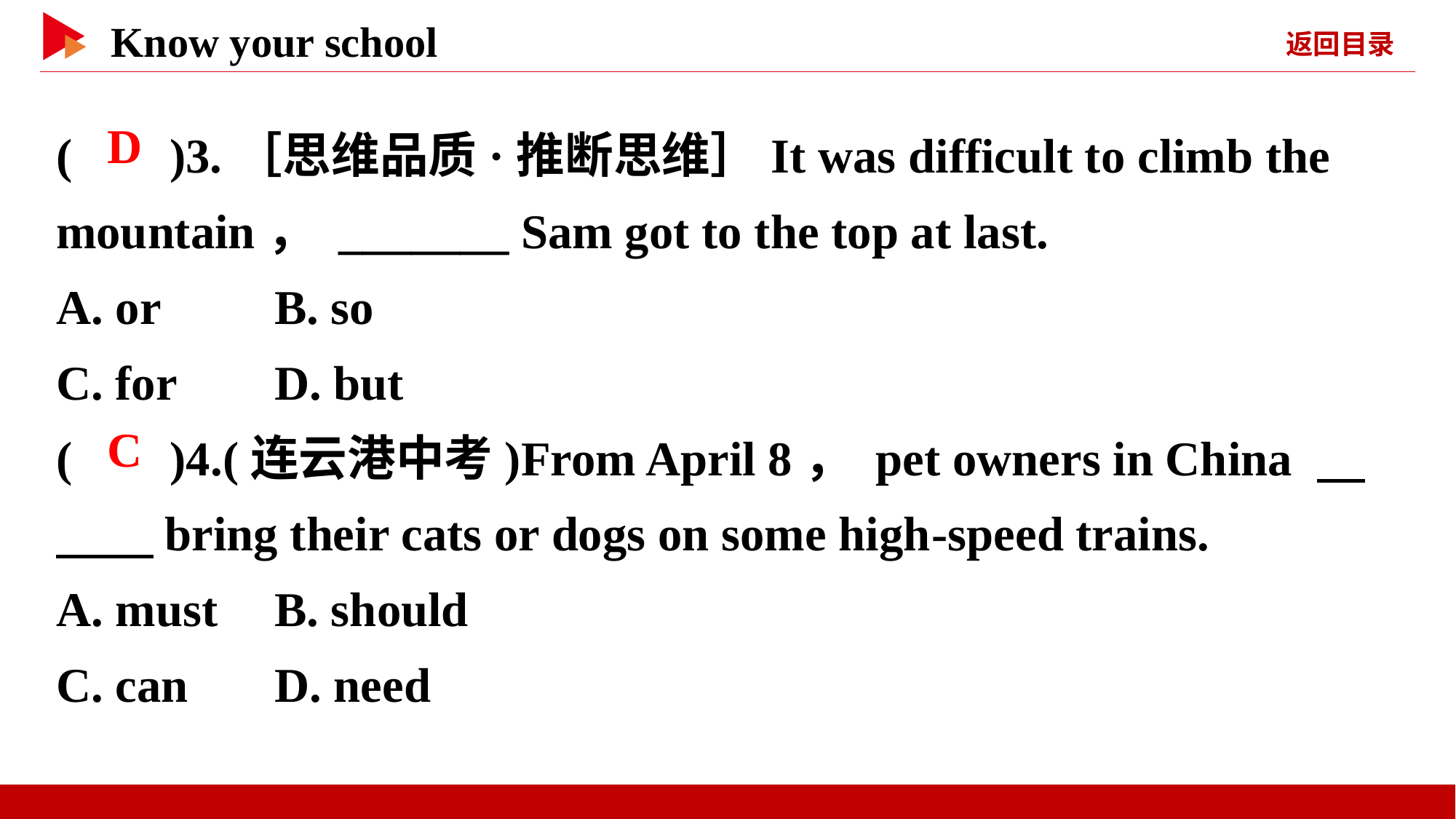

(        )3.［思维品质·推断思维］It was difficult to climb the mountain， _______ Sam got to the top at last.
A. or  	B. so
C. for	D. but
(        )4.(连云港中考)From April 8， pet owners in China 　　　bring their cats or dogs on some high-speed trains.
A. must	B. should
C. can	D. need
   D
   C